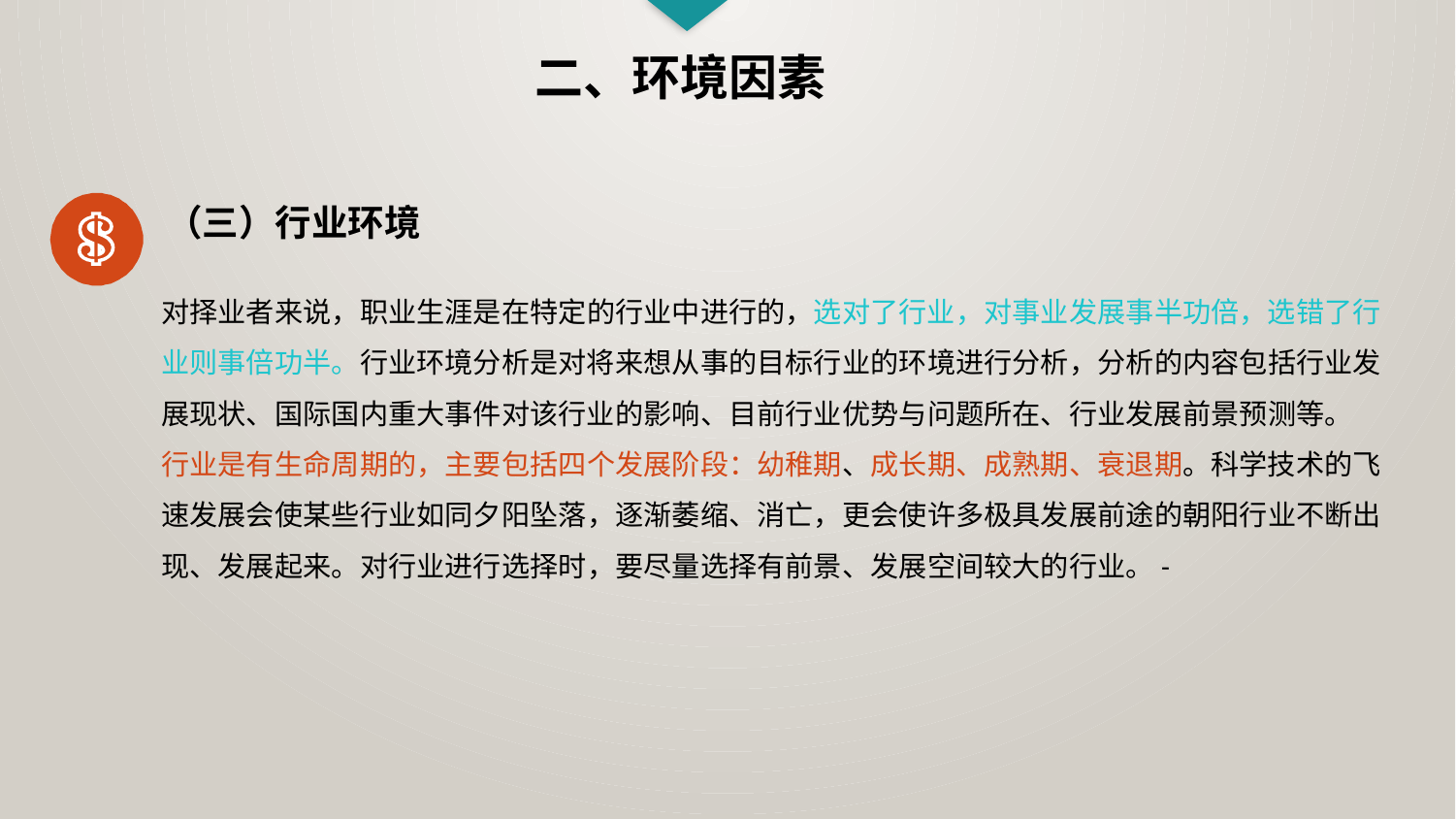

二、环境因素

（三）行业环境

对择业者来说，职业生涯是在特定的行业中进行的，选对了行业，对事业发展事半功倍，选错了行业则事倍功半。行业环境分析是对将来想从事的目标行业的环境进行分析，分析的内容包括行业发展现状、国际国内重大事件对该行业的影响、目前行业优势与问题所在、行业发展前景预测等。
行业是有生命周期的，主要包括四个发展阶段：幼稚期、成长期、成熟期、衰退期。科学技术的飞速发展会使某些行业如同夕阳坠落，逐渐萎缩、消亡，更会使许多极具发展前途的朝阳行业不断出现、发展起来。对行业进行选择时，要尽量选择有前景、发展空间较大的行业。-
18